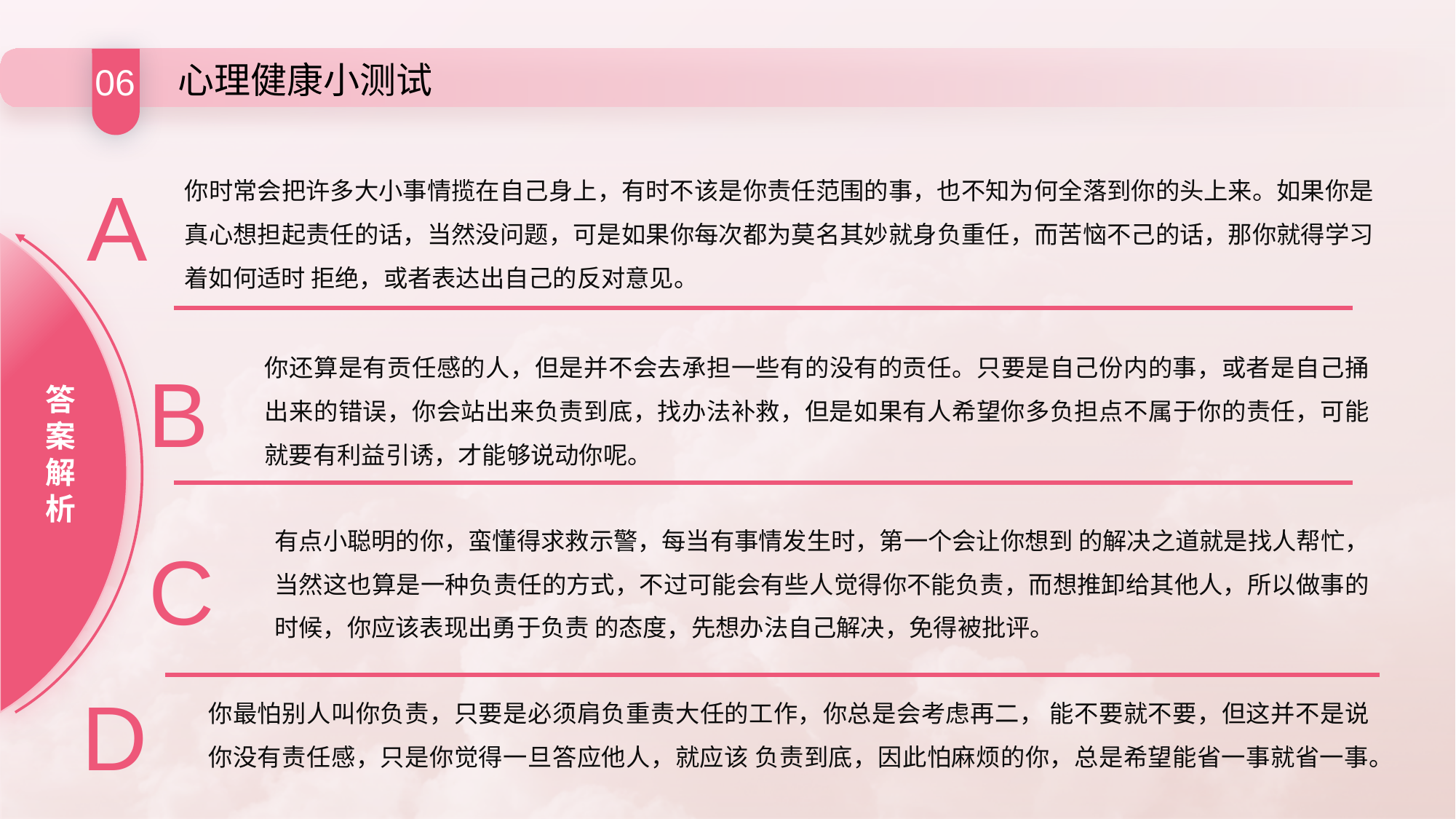

06
心理健康小测试
你时常会把许多大小事情揽在自己身上，有时不该是你责任范围的事，也不知为何全落到你的头上来。如果你是真心想担起责任的话，当然没问题，可是如果你每次都为莫名其妙就身负重任，而苦恼不己的话，那你就得学习着如何适时 拒绝，或者表达出自己的反对意见。
A

你还算是有贡任感的人，但是并不会去承担一些有的没有的贡任。只要是自己份内的事，或者是自己捅出来的错误，你会站出来负责到底，找办法补救，但是如果有人希望你多负担点不属于你的责任，可能就要有利益引诱，才能够说动你呢。
B
答
案
解
析
有点小聪明的你，蛮懂得求救示警，每当有事情发生时，第一个会让你想到 的解决之道就是找人帮忙，当然这也算是一种负责任的方式，不过可能会有些人觉得你不能负责，而想推卸给其他人，所以做事的时候，你应该表现出勇于负责 的态度，先想办法自己解决，免得被批评。
C
D
你最怕别人叫你负责，只要是必须肩负重责大任的工作，你总是会考虑再二， 能不要就不要，但这并不是说你没有责任感，只是你觉得一旦答应他人，就应该 负责到底，因此怕麻烦的你，总是希望能省一事就省一事。